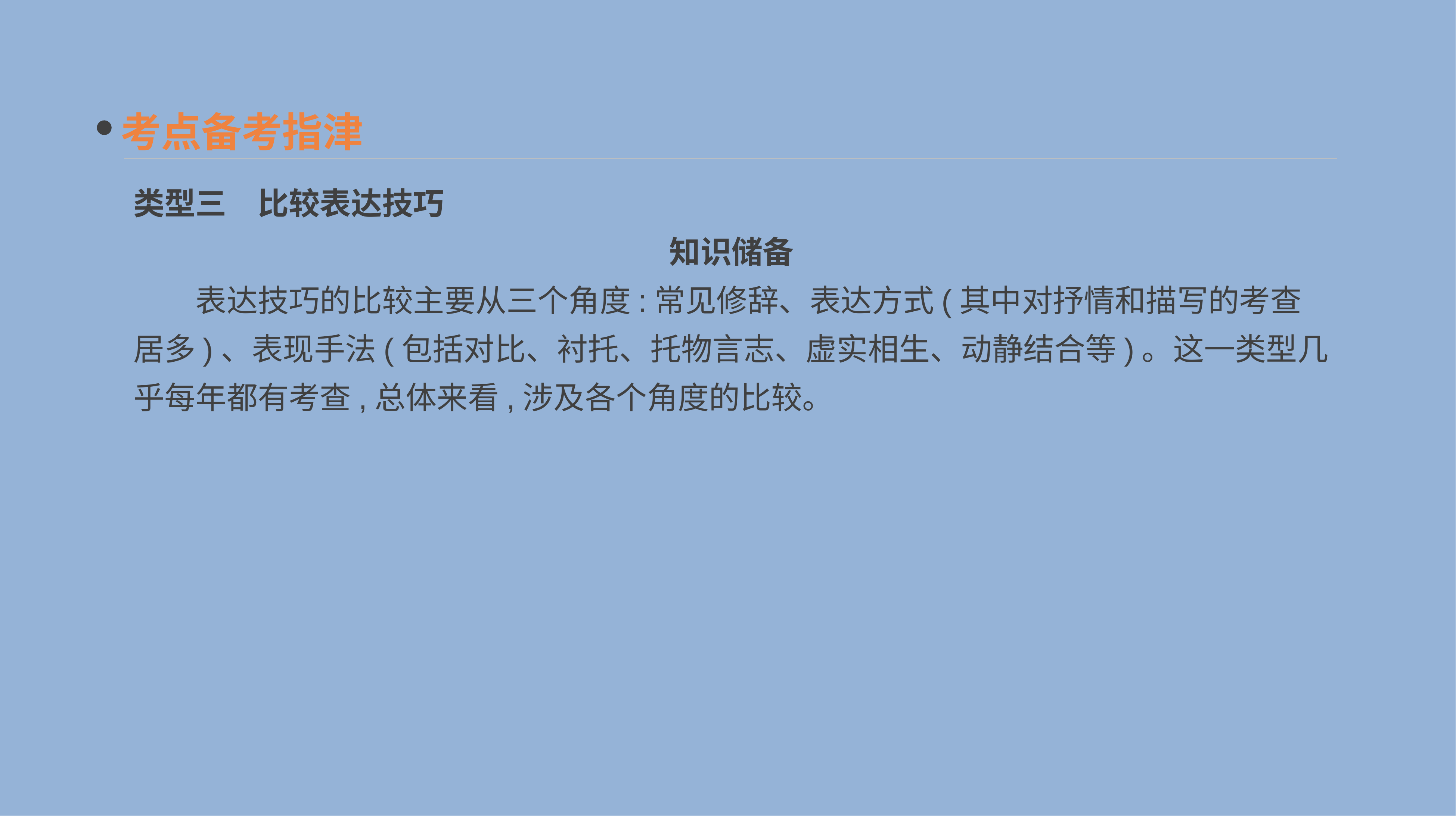

考点备考指津

类型三　比较表达技巧
　知识储备
　　表达技巧的比较主要从三个角度:常见修辞、表达方式(其中对抒情和描写的考查居多)、表现手法(包括对比、衬托、托物言志、虚实相生、动静结合等)。这一类型几乎每年都有考查,总体来看,涉及各个角度的比较。